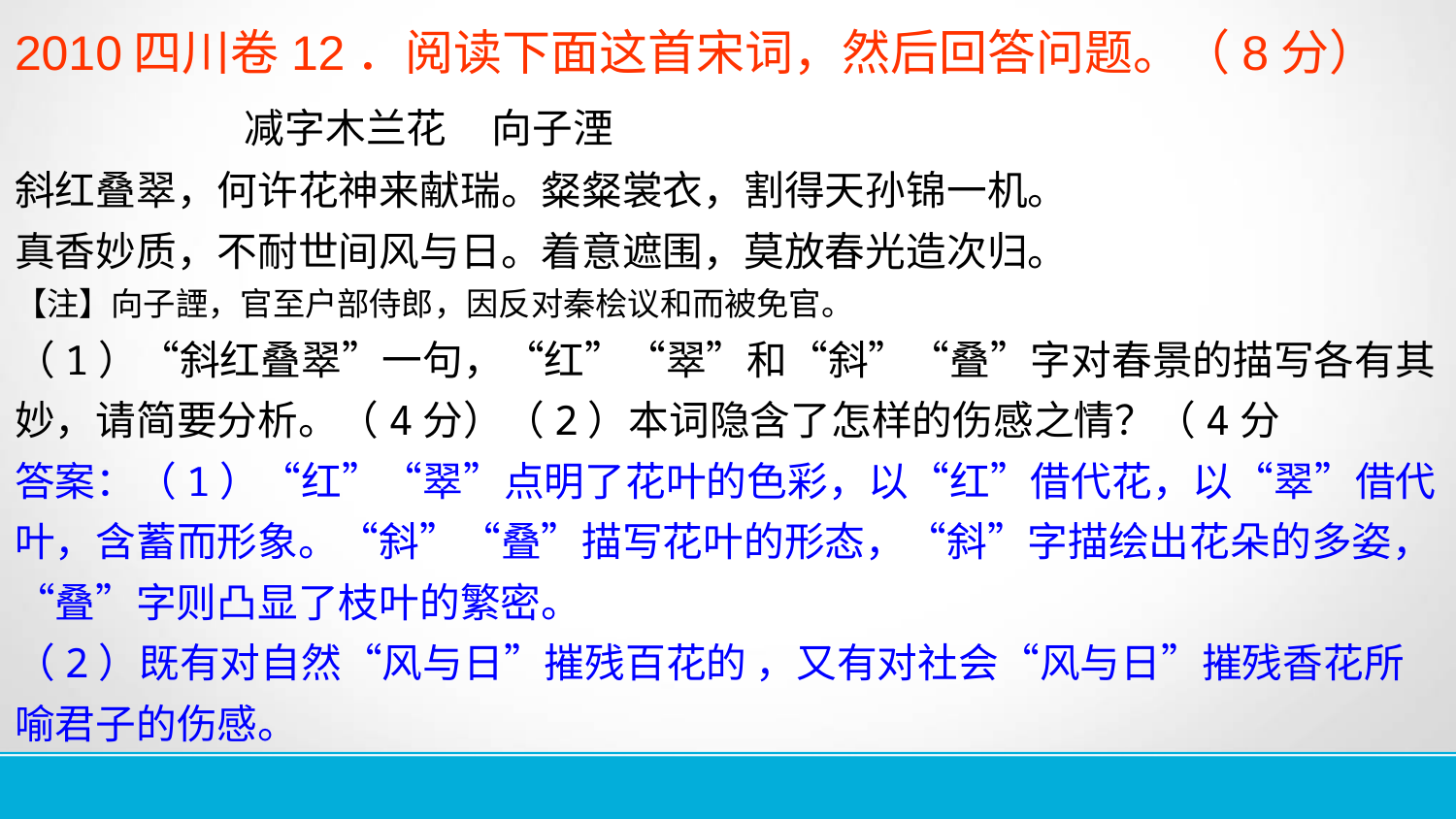

2010四川卷12．阅读下面这首宋词，然后回答问题。（8分）
                    减字木兰花     向子湮
斜红叠翠，何许花神来献瑞。粲粲裳衣，割得天孙锦一机。
真香妙质，不耐世间风与日。着意遮围，莫放春光造次归。
【注】向子諲，官至户部侍郎，因反对秦桧议和而被免官。
（1）“斜红叠翠”一句，“红”“翠”和“斜”“叠”字对春景的描写各有其妙，请简要分析。（4分）（2）本词隐含了怎样的伤感之情？（4分
答案：（1）“红”“翠”点明了花叶的色彩，以“红”借代花，以“翠”借代叶，含蓄而形象。“斜”“叠”描写花叶的形态，“斜”字描绘出花朵的多姿，“叠”字则凸显了枝叶的繁密。
（2）既有对自然“风与日”摧残百花的 ，又有对社会“风与日”摧残香花所喻君子的伤感。